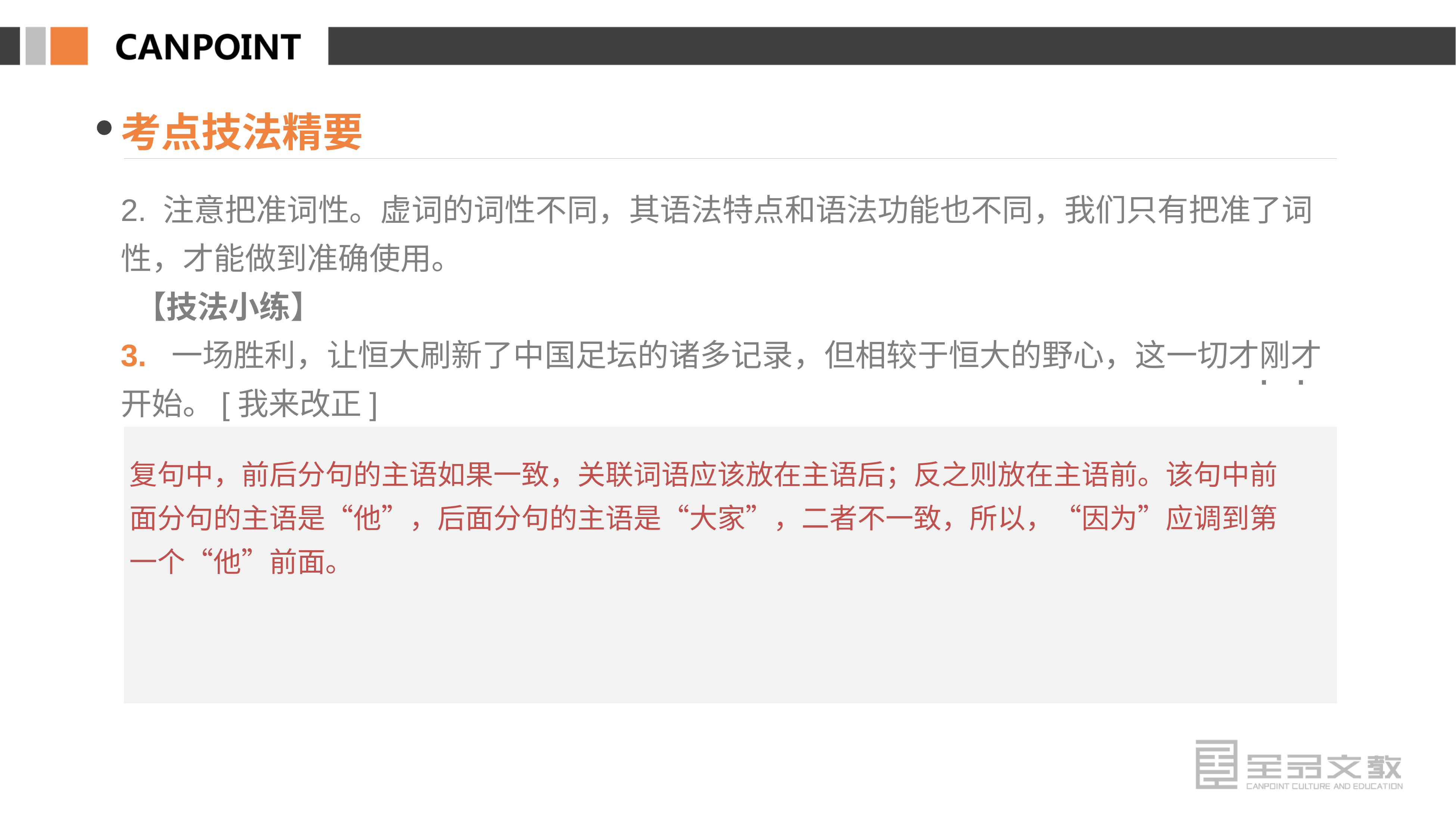

考点技法精要

2. 注意把准词性。虚词的词性不同，其语法特点和语法功能也不同，我们只有把准了词性，才能做到准确使用。
 【技法小练】
3.  一场胜利，让恒大刷新了中国足坛的诸多记录，但相较于恒大的野心，这一切才刚才开始。[我来改正]
·  ·

复句中，前后分句的主语如果一致，关联词语应该放在主语后；反之则放在主语前。该句中前面分句的主语是“他”，后面分句的主语是“大家”，二者不一致，所以，“因为”应调到第一个“他”前面。